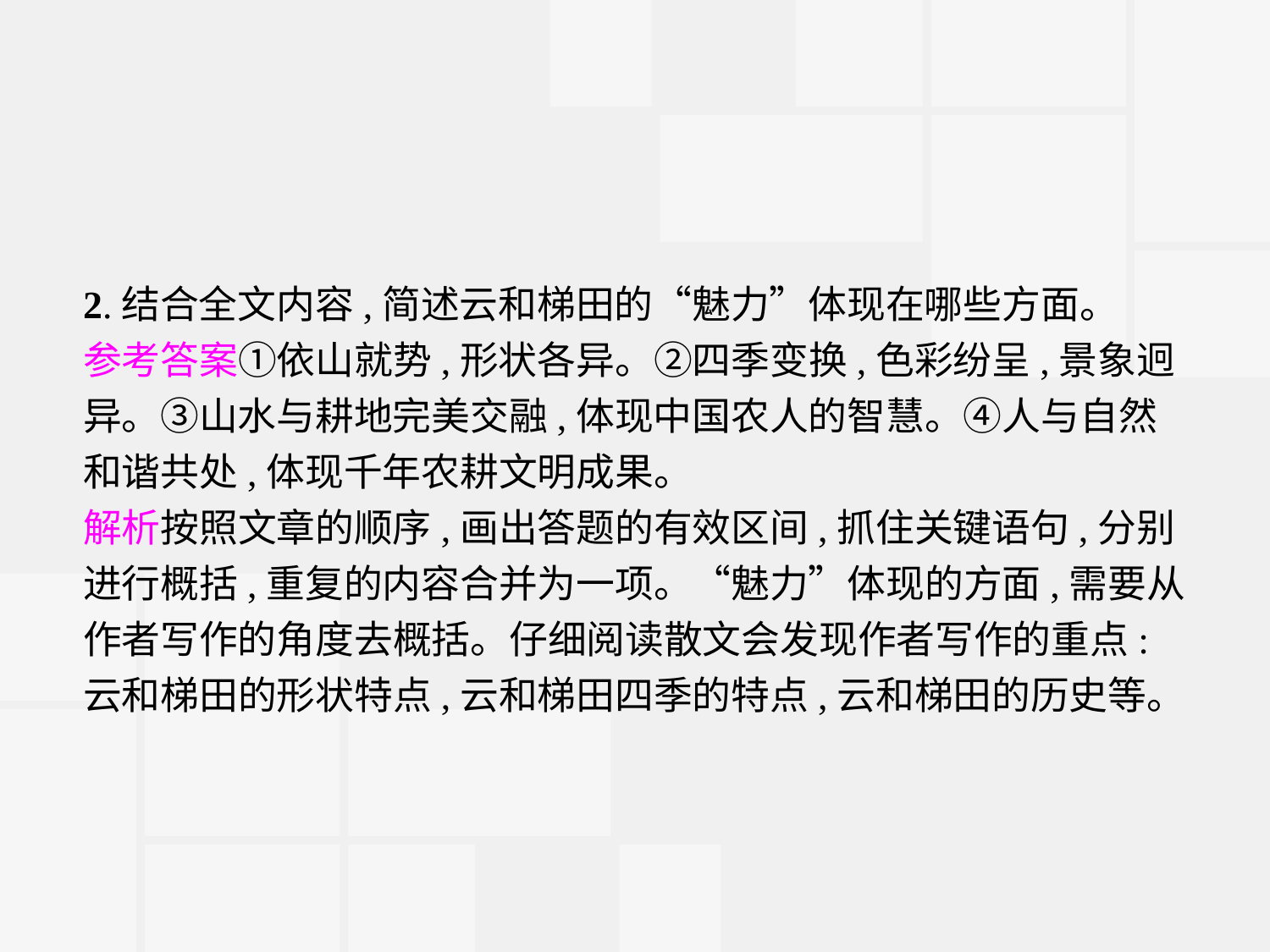

2.结合全文内容,简述云和梯田的“魅力”体现在哪些方面。
参考答案①依山就势,形状各异。②四季变换,色彩纷呈,景象迥异。③山水与耕地完美交融,体现中国农人的智慧。④人与自然和谐共处,体现千年农耕文明成果。
解析按照文章的顺序,画出答题的有效区间,抓住关键语句,分别进行概括,重复的内容合并为一项。“魅力”体现的方面,需要从作者写作的角度去概括。仔细阅读散文会发现作者写作的重点:云和梯田的形状特点,云和梯田四季的特点,云和梯田的历史等。